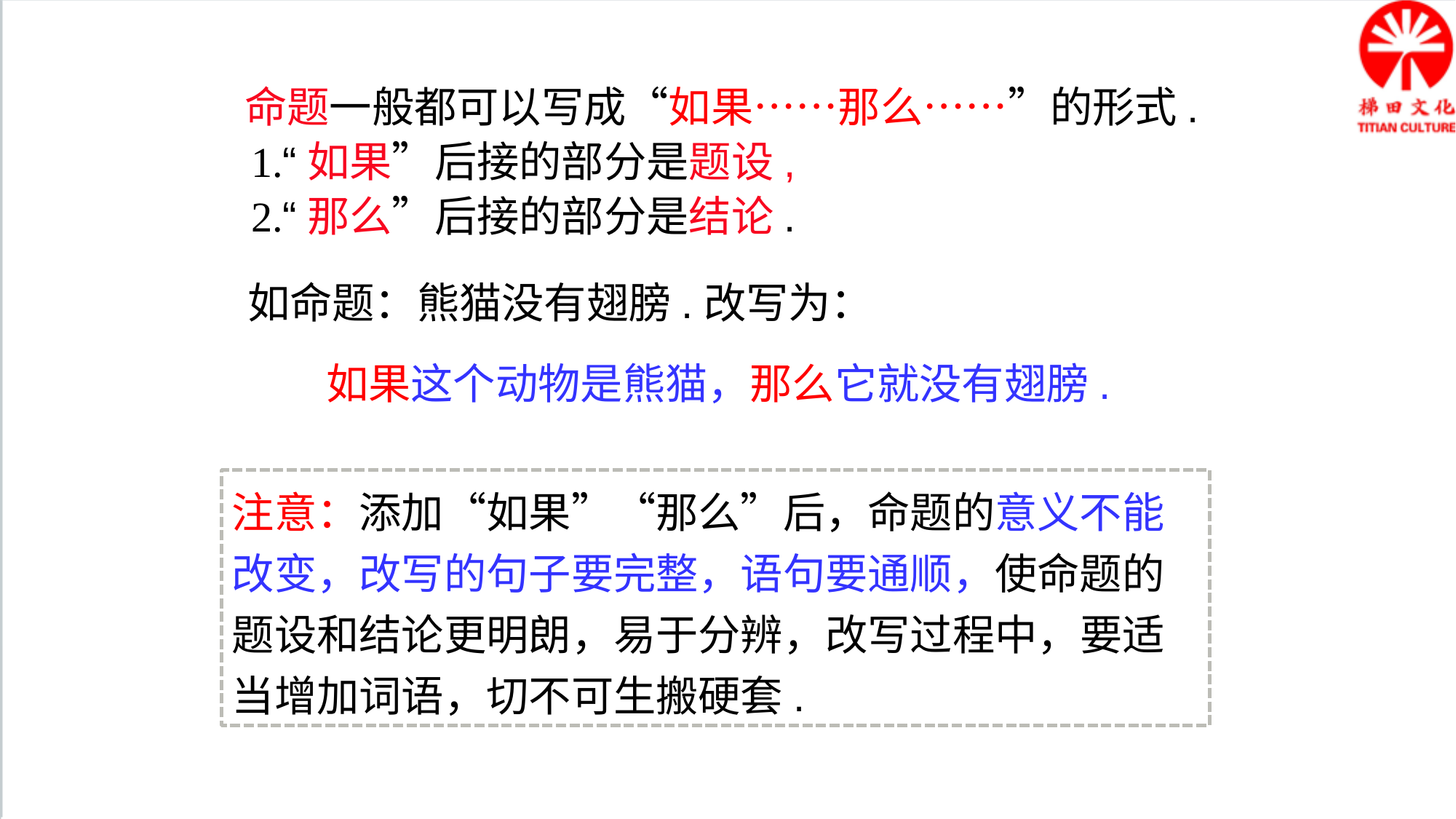

命题一般都可以写成“如果……那么……”的形式.
   1.“如果”后接的部分是题设,
   2.“那么”后接的部分是结论.
如命题：熊猫没有翅膀.改写为：
如果这个动物是熊猫，那么它就没有翅膀.
注意：添加“如果”“那么”后，命题的意义不能改变，改写的句子要完整，语句要通顺，使命题的题设和结论更明朗，易于分辨，改写过程中，要适当增加词语，切不可生搬硬套.